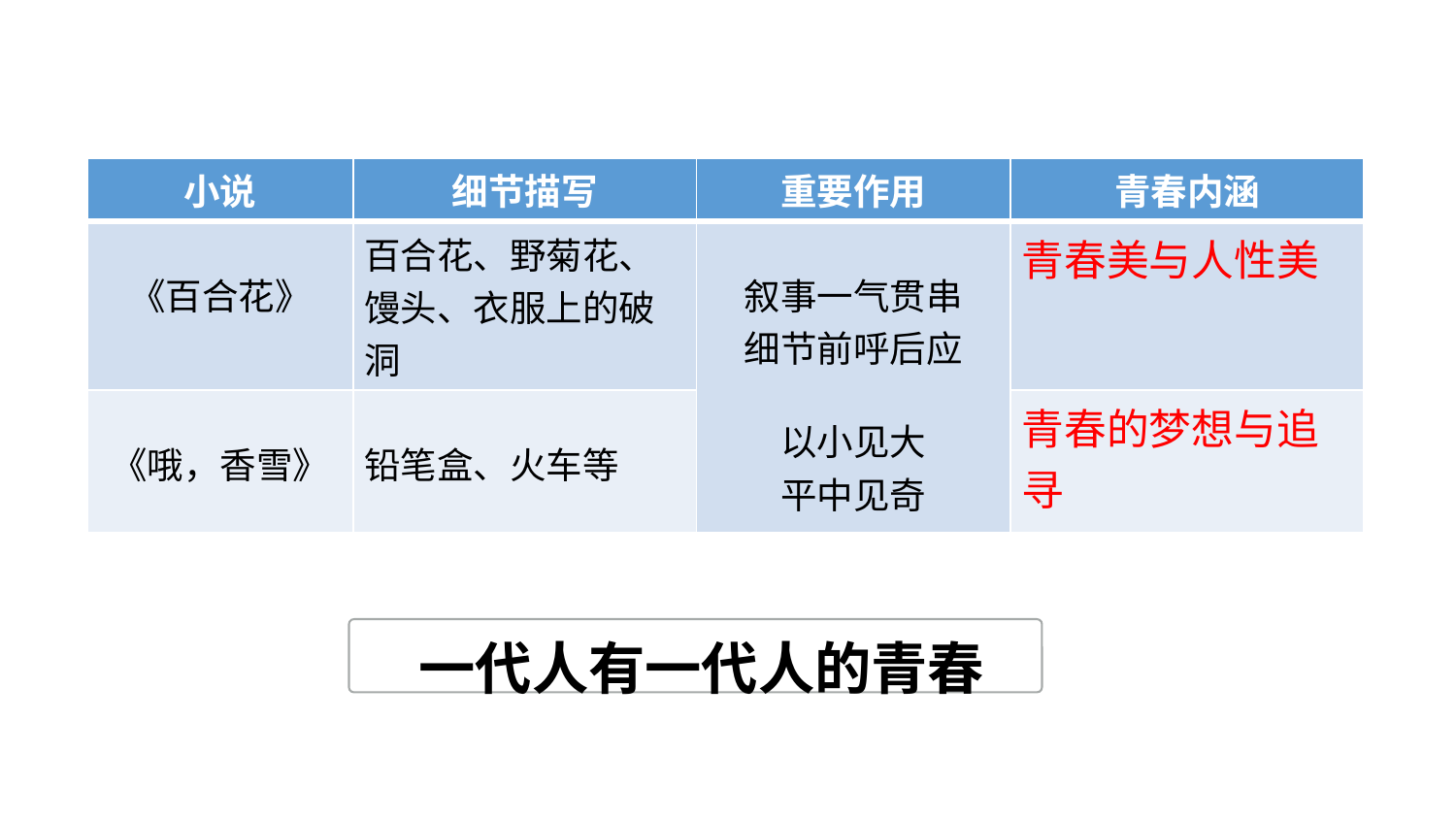

| 小说 | 细节描写 | 重要作用 | 青春内涵 |
| --- | --- | --- | --- |
| 《百合花》 | 百合花、野菊花、馒头、衣服上的破洞 | 叙事一气贯串 细节前呼后应 以小见大 平中见奇 | 青春美与人性美 |
| 《哦，香雪》 | 铅笔盒、火车等 |  | 青春的梦想与追寻 |
一代人有一代人的青春